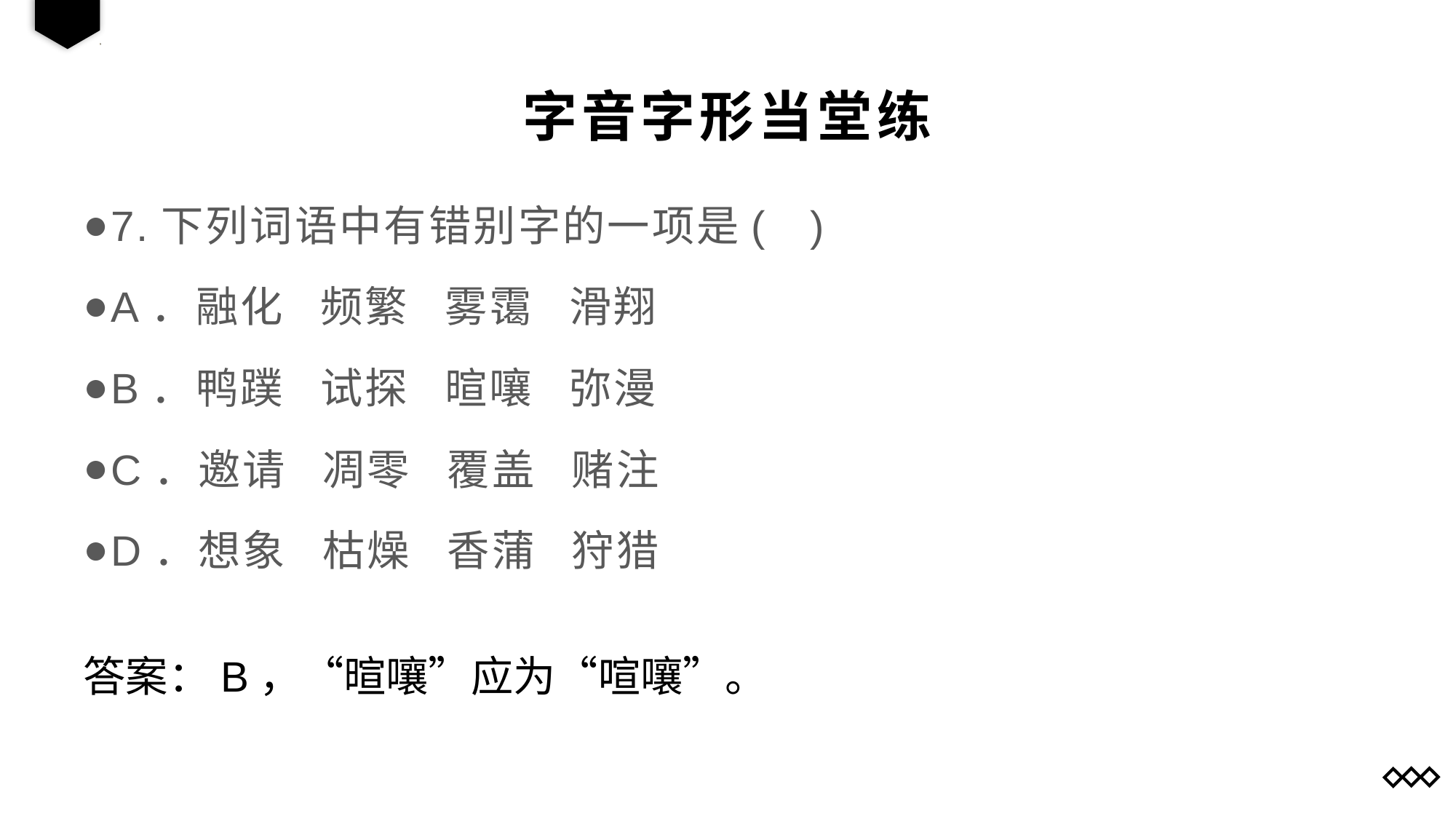

字音字形当堂练
7.下列词语中有错别字的一项是(   )
A．融化   频繁   雾霭   滑翔
B．鸭蹼   试探   暄嚷   弥漫
C．邀请   凋零   覆盖   赌注
D．想象   枯燥   香蒲   狩猎
答案：B，“暄嚷”应为“喧嚷”。